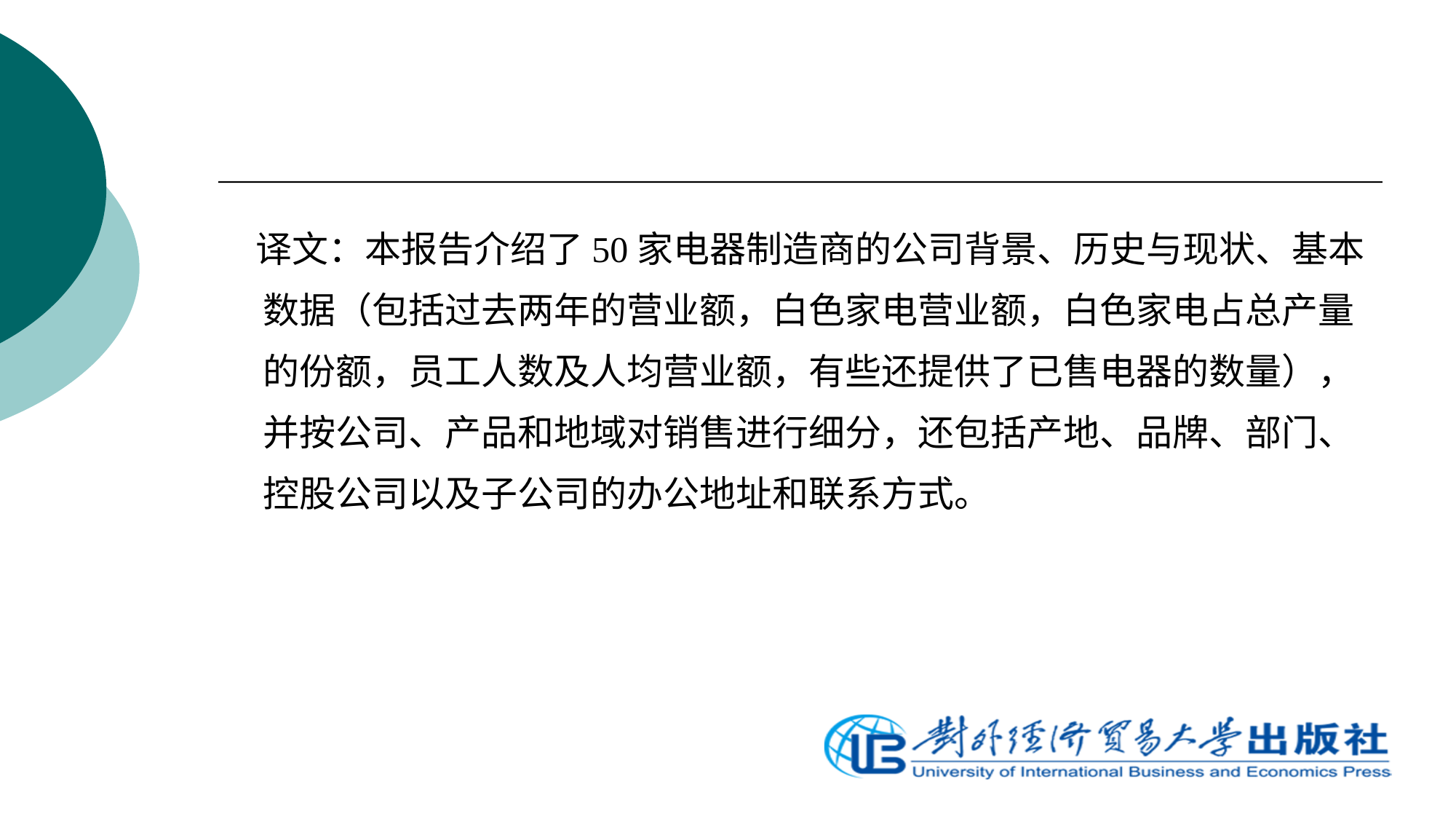

译文：本报告介绍了50家电器制造商的公司背景、历史与现状、基本数据（包括过去两年的营业额，白色家电营业额，白色家电占总产量的份额，员工人数及人均营业额，有些还提供了已售电器的数量），并按公司、产品和地域对销售进行细分，还包括产地、品牌、部门、控股公司以及子公司的办公地址和联系方式。